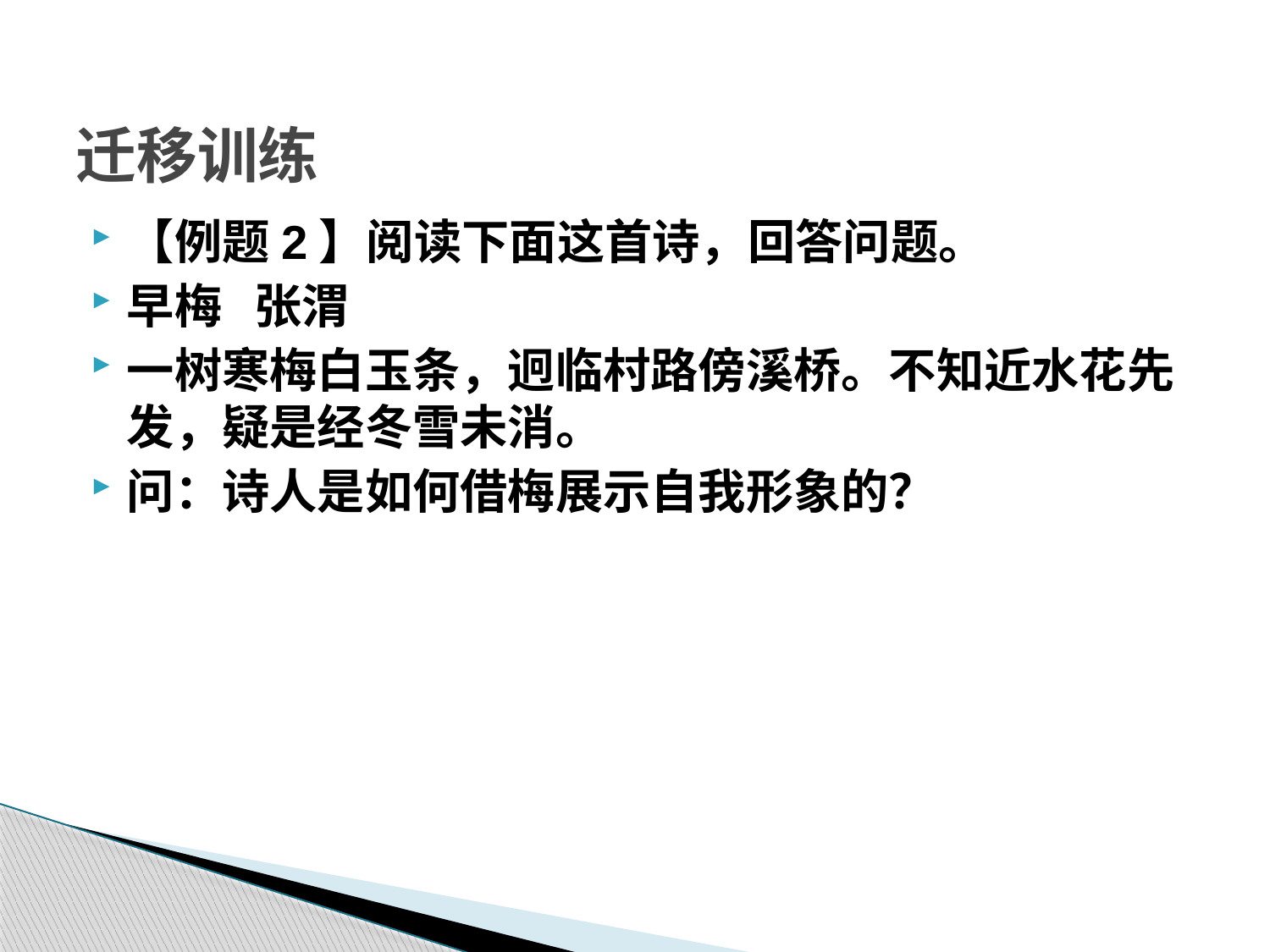

# 迁移训练
【例题2】阅读下面这首诗，回答问题。
早梅   张渭
一树寒梅白玉条，迥临村路傍溪桥。不知近水花先发，疑是经冬雪未消。
问：诗人是如何借梅展示自我形象的？